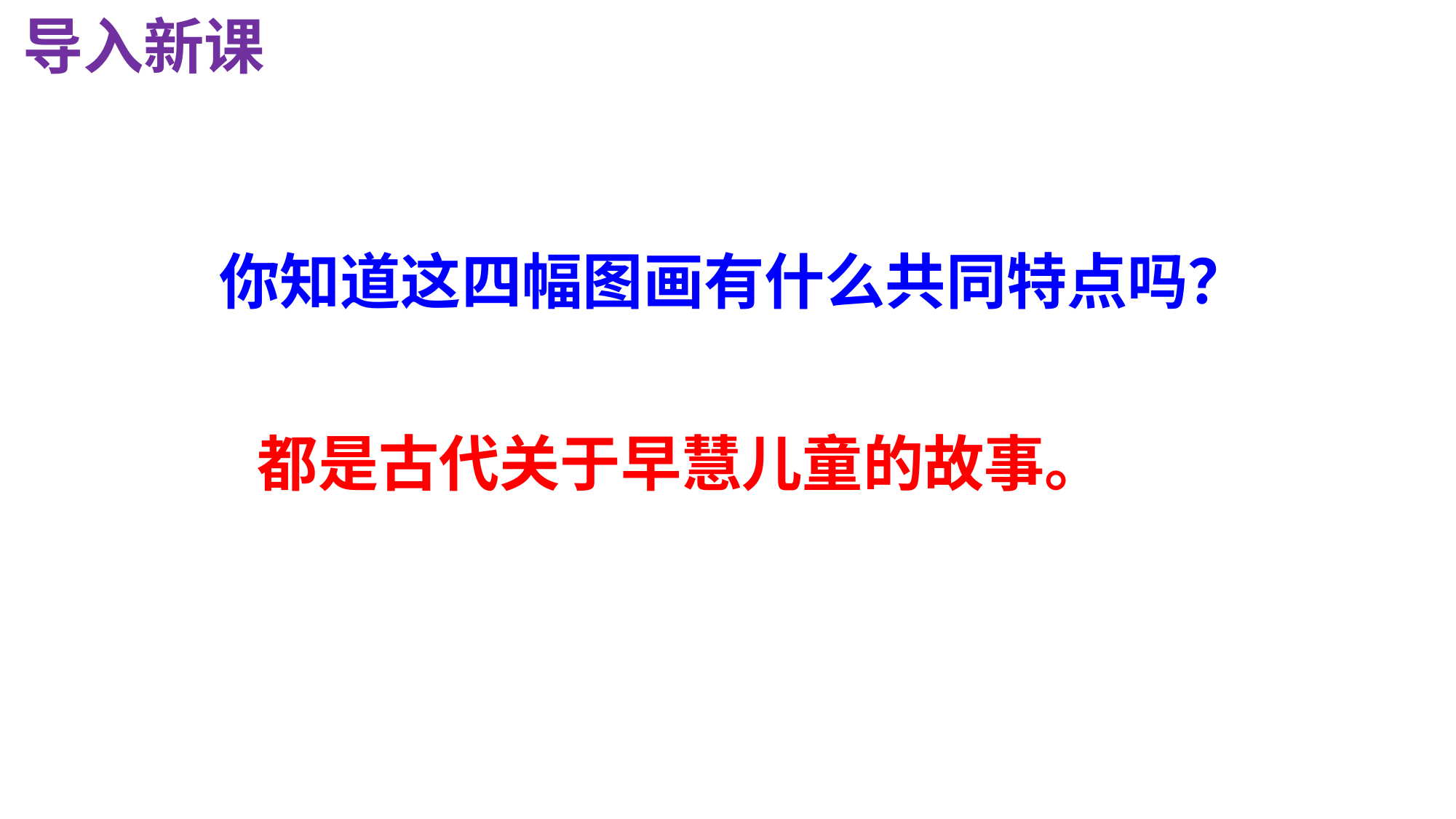

导入新课
你知道这四幅图画有什么共同特点吗？
都是古代关于早慧儿童的故事。